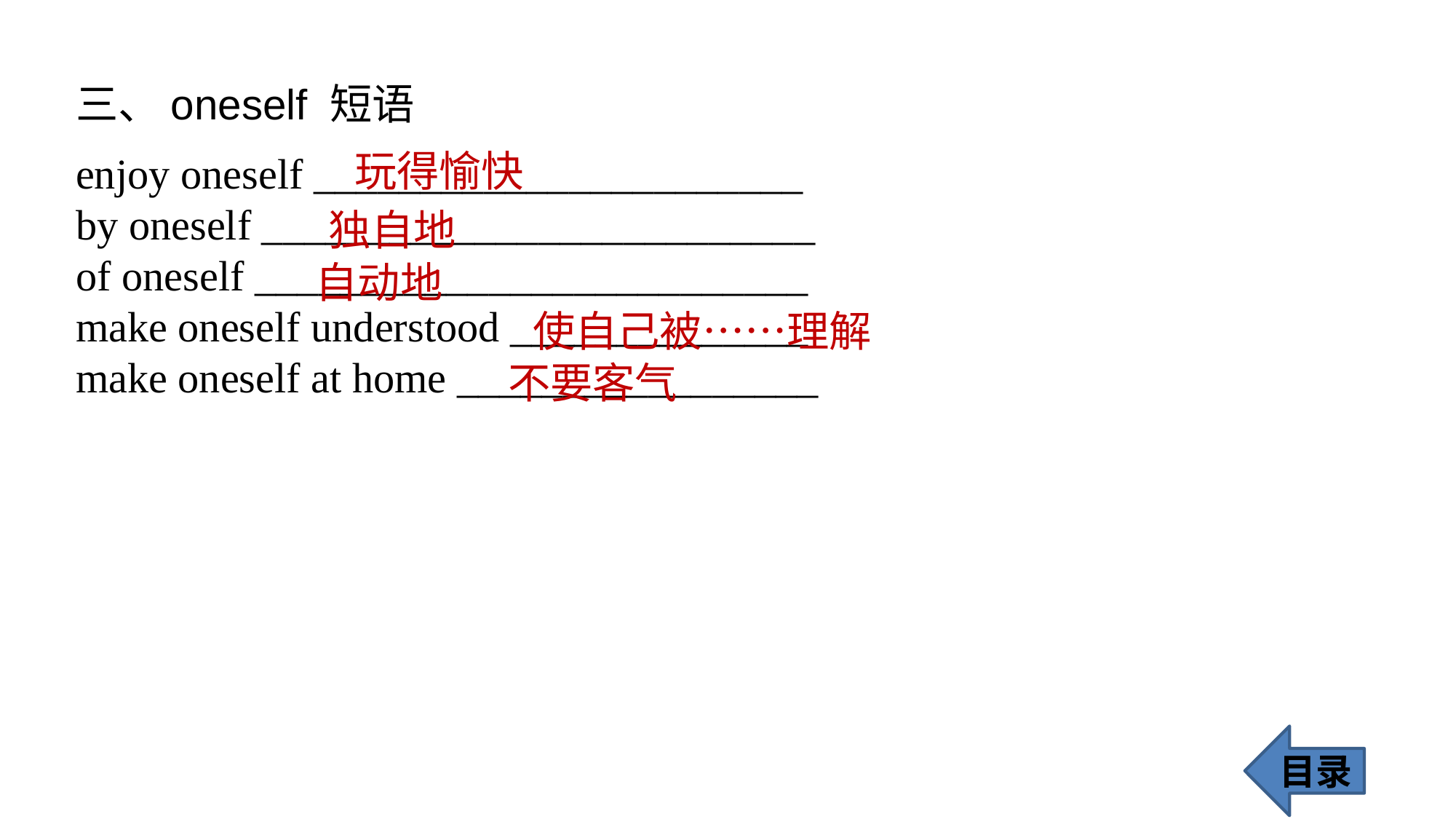

三、oneself 短语
玩得愉快
enjoy oneself _______________________
by oneself __________________________
of oneself __________________________
make oneself understood ______________
make oneself at home _________________
独自地
自动地
使自己被……理解
不要客气
目录
72